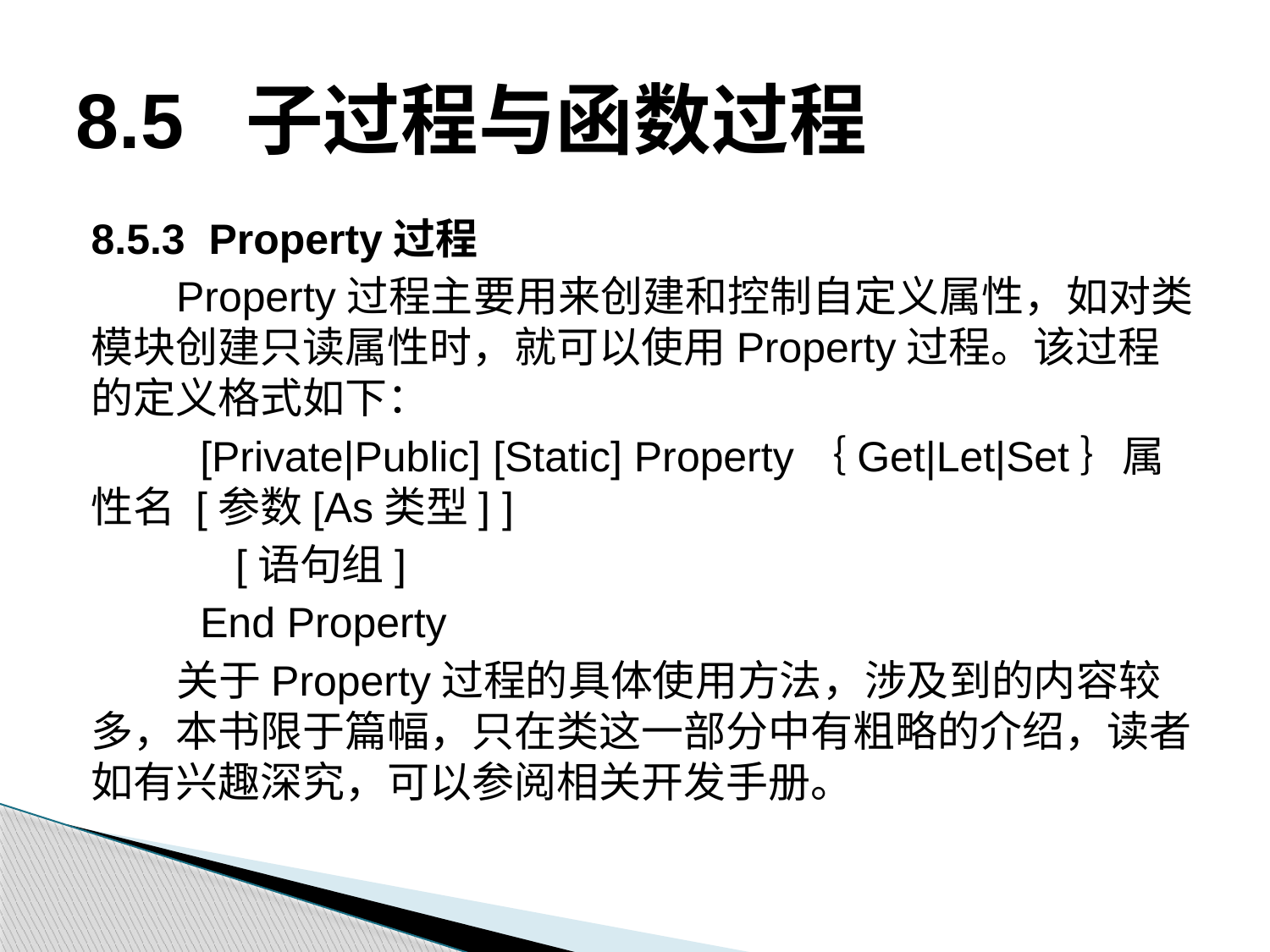

# 8.5  子过程与函数过程
8.5.3  Property过程
Property过程主要用来创建和控制自定义属性，如对类模块创建只读属性时，就可以使用Property过程。该过程的定义格式如下：
  [Private|Public] [Static] Property｛Get|Let|Set｝属性名 [参数[As类型] ]
     [语句组]
  End Property
关于Property过程的具体使用方法，涉及到的内容较多，本书限于篇幅，只在类这一部分中有粗略的介绍，读者如有兴趣深究，可以参阅相关开发手册。